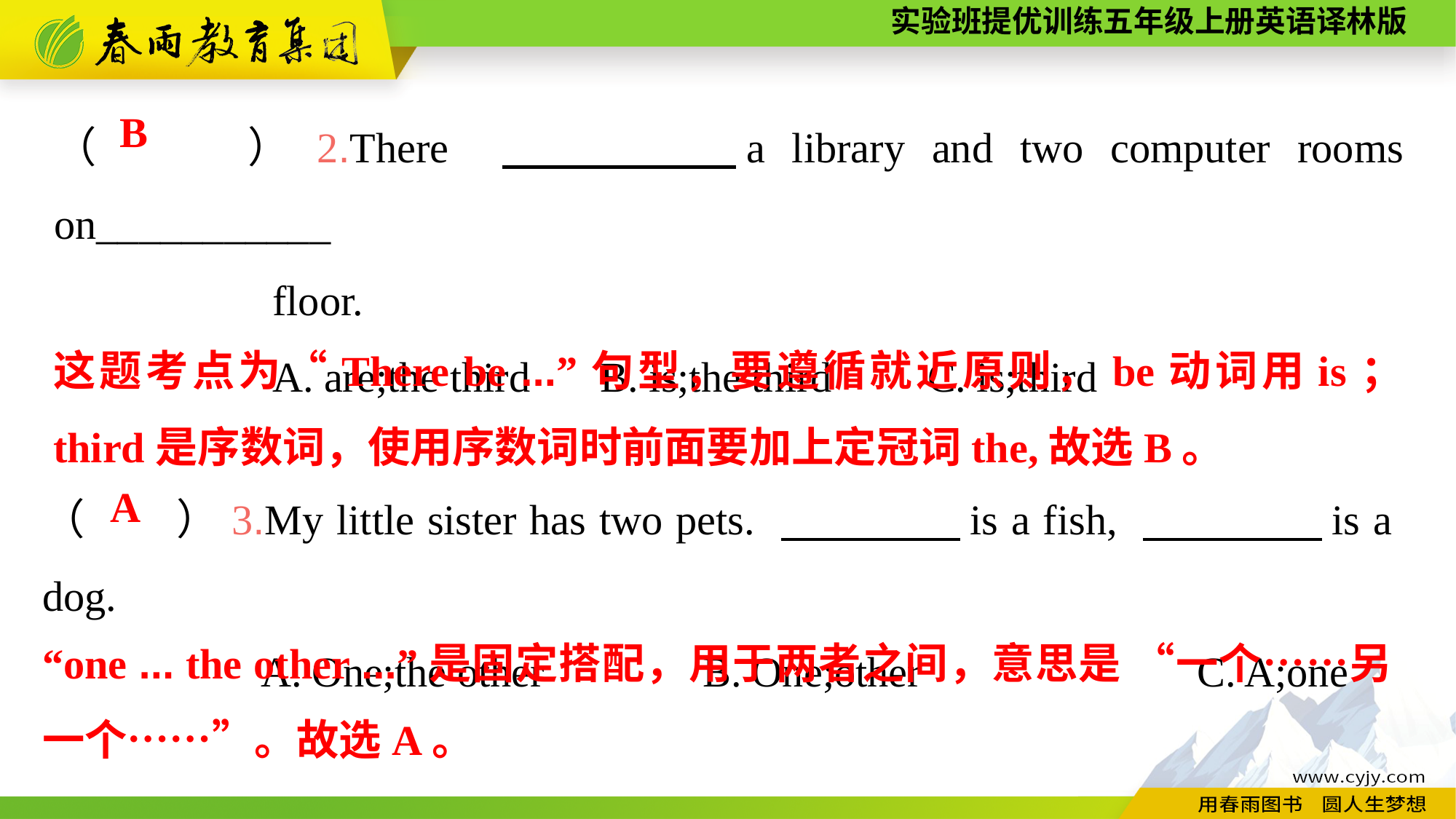

（　   ）2.There 　　　　a library and two computer rooms on___________
		floor.
		A. are;the third	B. is;the third	C. is;third
B
这题考点为“There be ...”句型，要遵循就近原则，be动词用is； third是序数词，使用序数词时前面要加上定冠词the,故选B。
（　　）3.My little sister has two pets. 　　　　is a fish, 　　　　is a dog.
		A. One;the other               B. One;other		      C. A;one
A
“one ... the other ...”是固定搭配，用于两者之间，意思是 “一个……另一个……”。故选A。